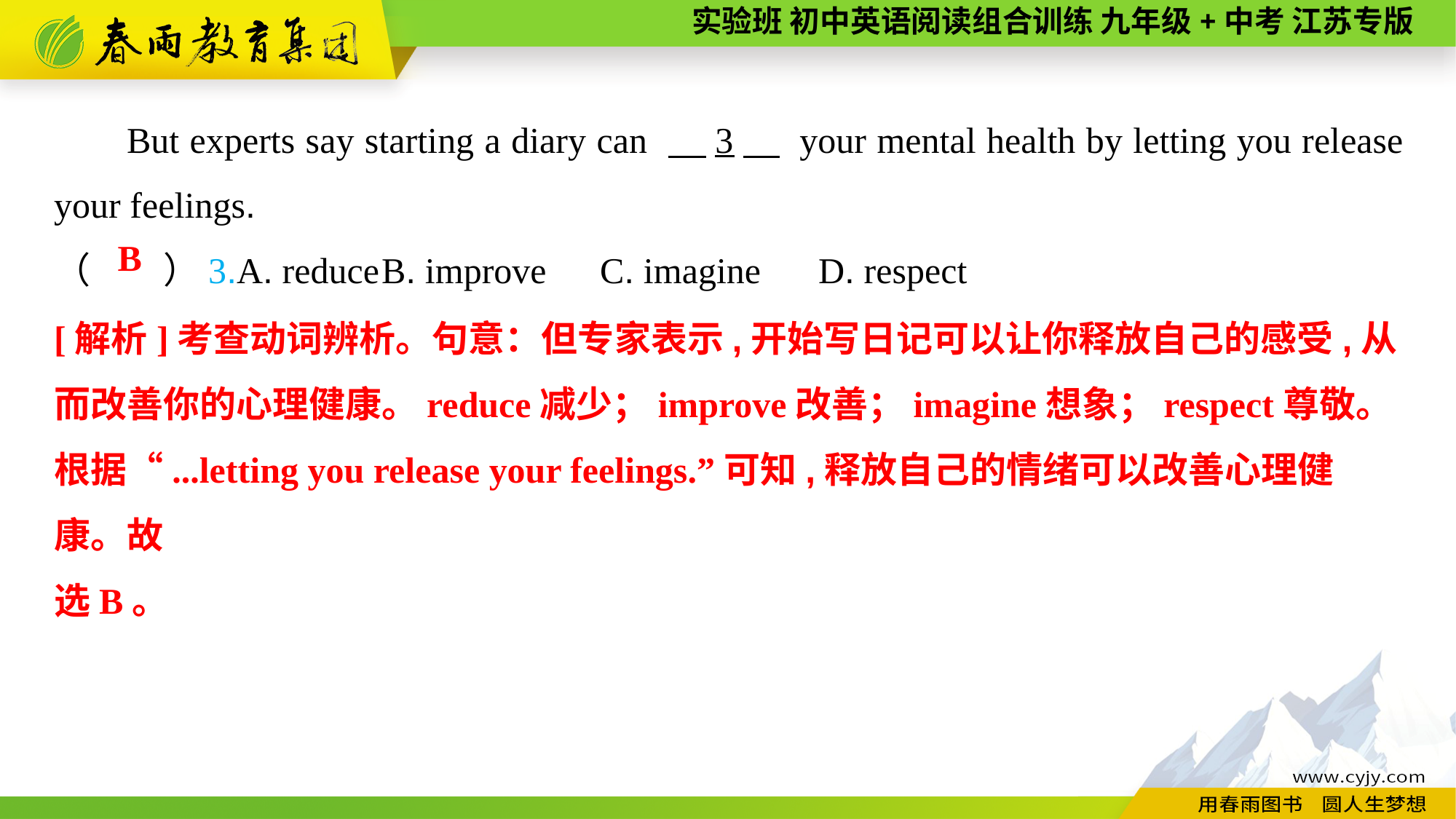

But experts say starting a diary can 　3　 your mental health by letting you release your feelings.
（　　）3.A. reduce	B. improve	C. imagine	D. respect
B
[解析]考查动词辨析。句意：但专家表示,开始写日记可以让你释放自己的感受,从而改善你的心理健康。reduce减少；improve改善；imagine想象；respect尊敬。根据“...letting you release your feelings.”可知,释放自己的情绪可以改善心理健康。故
选B。